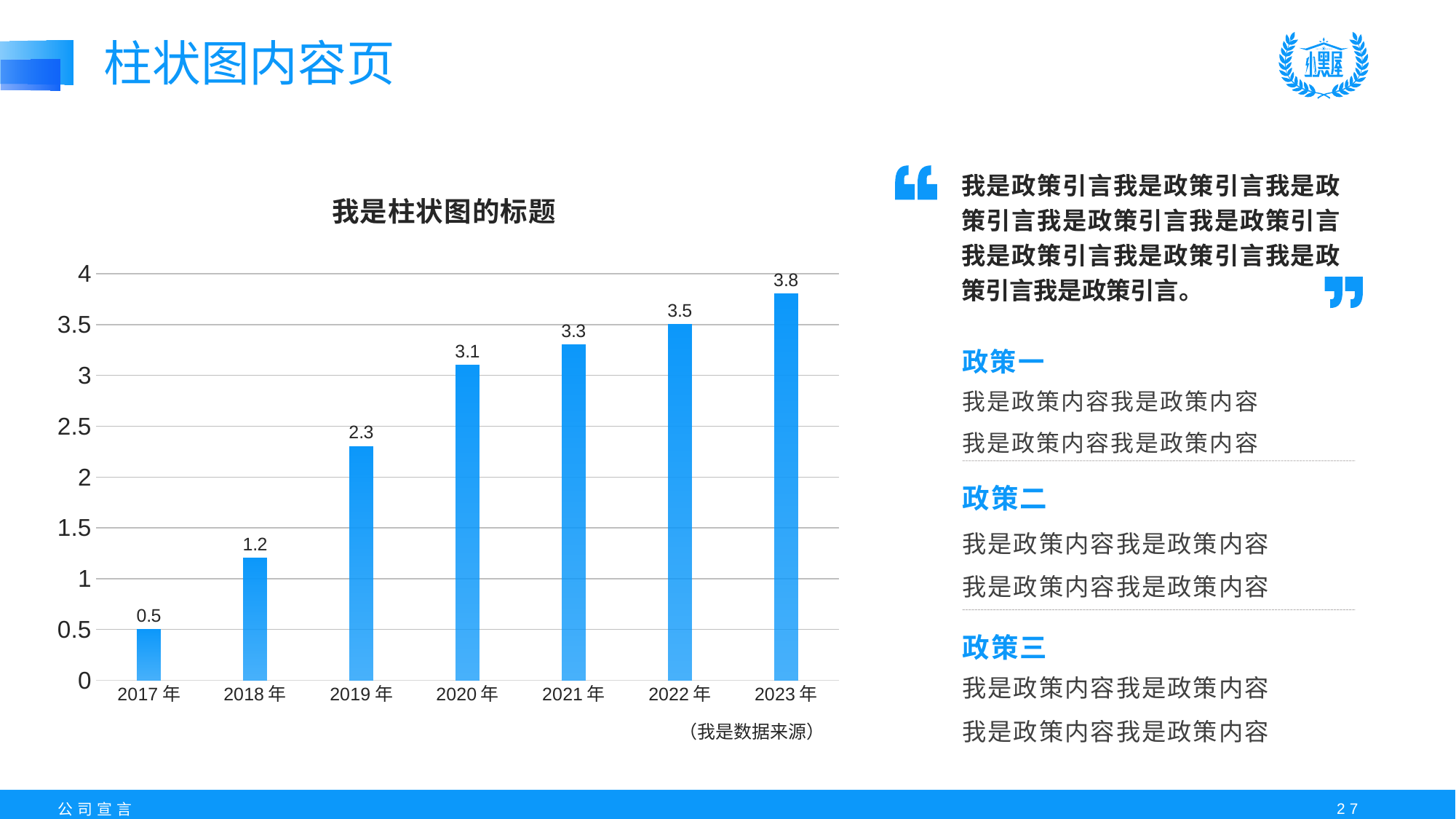

柱状图内容页
我是政策引言我是政策引言我是政策引言我是政策引言我是政策引言我是政策引言我是政策引言我是政策引言我是政策引言。

政策一
我是政策内容我是政策内容
我是政策内容我是政策内容

政策二
我是政策内容我是政策内容
我是政策内容我是政策内容
政策三
我是政策内容我是政策内容
我是政策内容我是政策内容

### Chart: 我是柱状图的标题

| Category |  |
|---|---|
| 2017年 | 0.5 |
| 2018年 | 1.2 |
| 2019年 | 2.3 |
| 2020年 | 3.1 |
| 2021年 | 3.3 |
| 2022年 | 3.5 |
| 2023年 | 3.8 |
（我是数据来源）
27